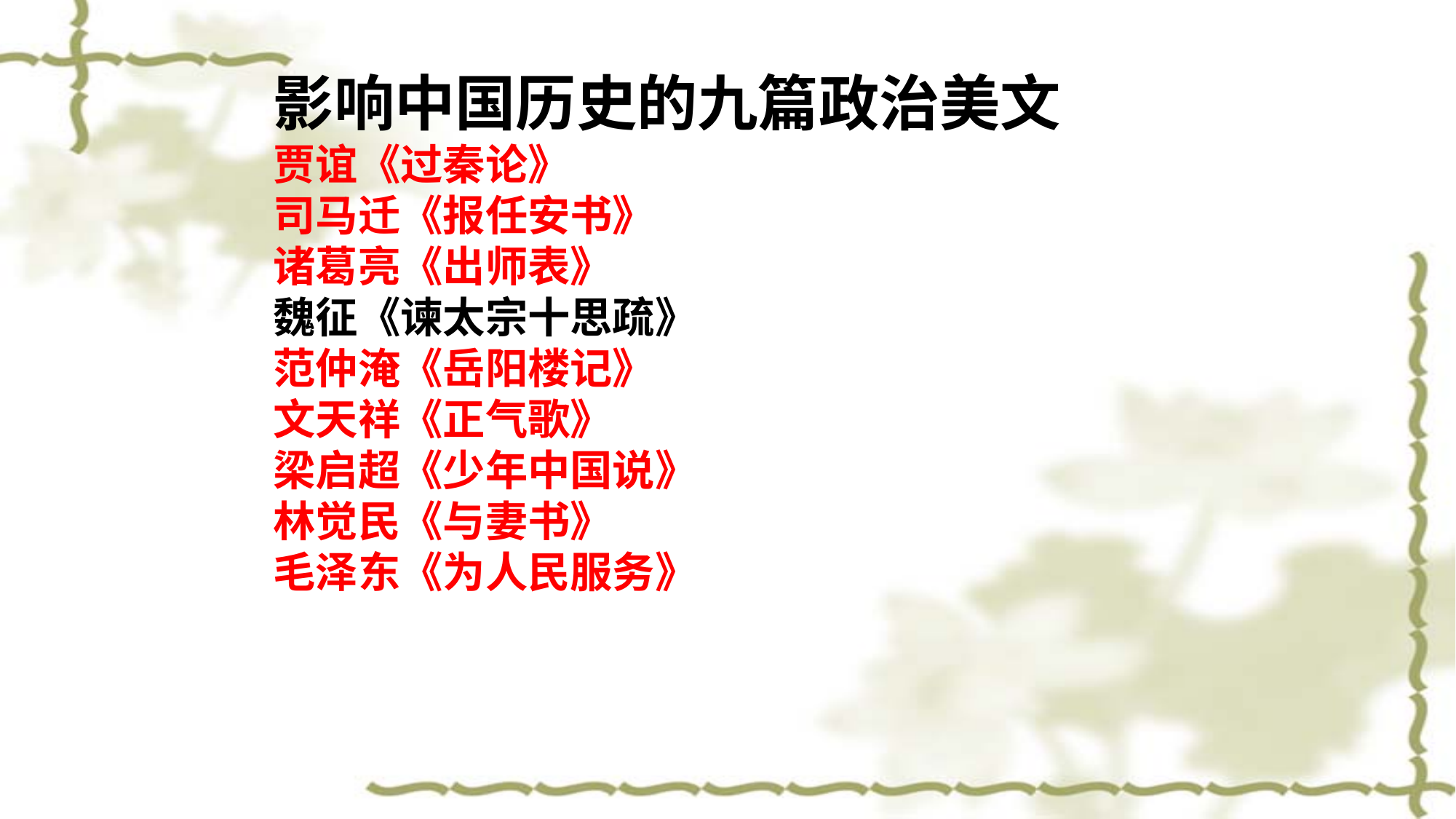

影响中国历史的九篇政治美文
贾谊《过秦论》
司马迁《报任安书》
诸葛亮《出师表》
魏征《谏太宗十思疏》
范仲淹《岳阳楼记》
文天祥《正气歌》
梁启超《少年中国说》
林觉民《与妻书》
毛泽东《为人民服务》